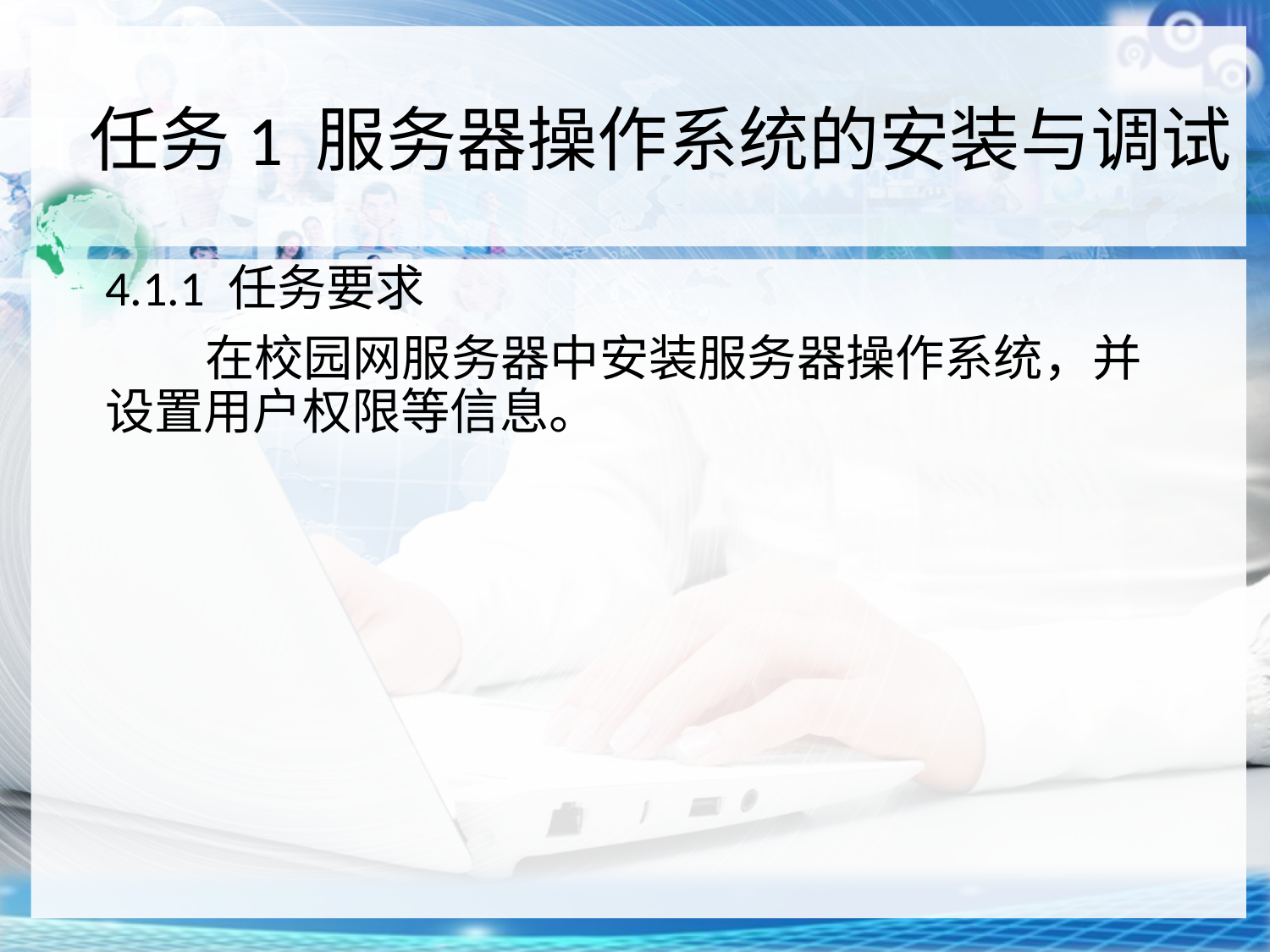

# 任务1 服务器操作系统的安装与调试
4.1.1 任务要求
        在校园网服务器中安装服务器操作系统，并设置用户权限等信息。